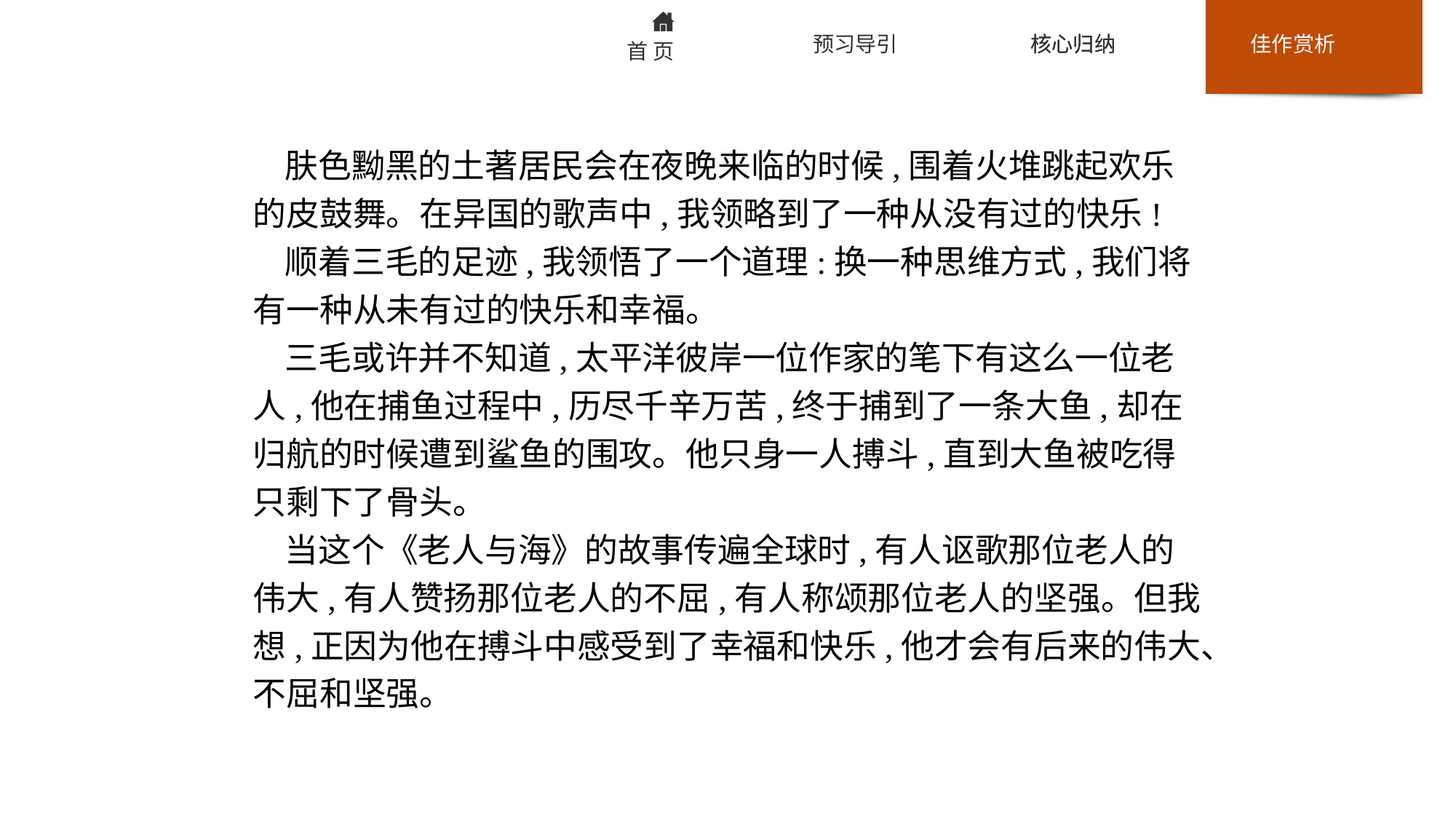

肤色黝黑的土著居民会在夜晚来临的时候,围着火堆跳起欢乐的皮鼓舞。在异国的歌声中,我领略到了一种从没有过的快乐!
顺着三毛的足迹,我领悟了一个道理:换一种思维方式,我们将有一种从未有过的快乐和幸福。
三毛或许并不知道,太平洋彼岸一位作家的笔下有这么一位老人,他在捕鱼过程中,历尽千辛万苦,终于捕到了一条大鱼,却在归航的时候遭到鲨鱼的围攻。他只身一人搏斗,直到大鱼被吃得只剩下了骨头。
当这个《老人与海》的故事传遍全球时,有人讴歌那位老人的伟大,有人赞扬那位老人的不屈,有人称颂那位老人的坚强。但我想,正因为他在搏斗中感受到了幸福和快乐,他才会有后来的伟大、不屈和坚强。